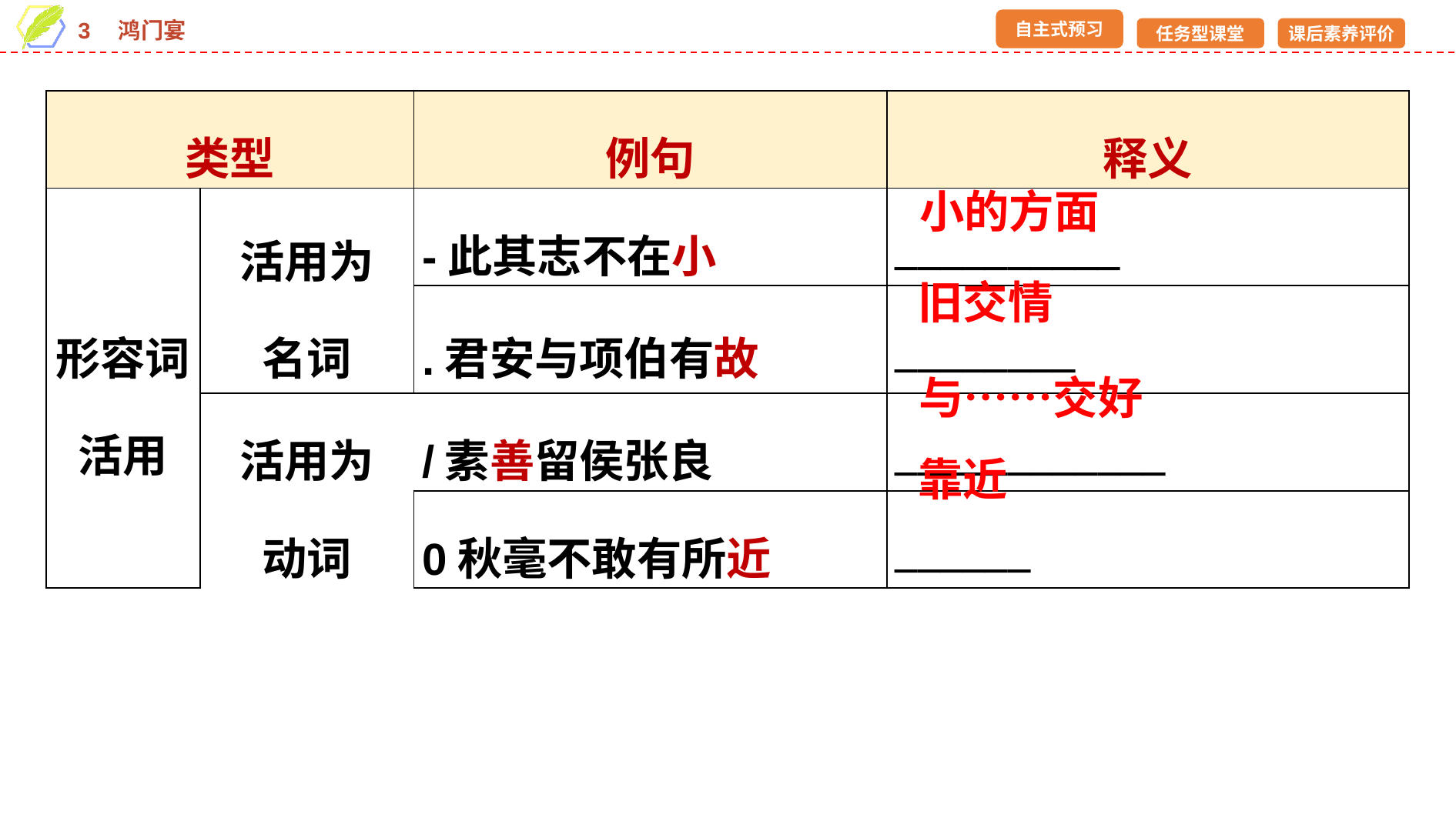

| 类型 |  | 例句 | 释义 |
| --- | --- | --- | --- |
| 形容词 活用 | 活用为 名词 | -此其志不在小 | \_\_\_\_\_\_\_\_\_\_ |
|  |  | .君安与项伯有故 | \_\_\_\_\_\_\_\_ |
|  | 活用为 动词 | /素善留侯张良 | \_\_\_\_\_\_\_\_\_\_\_\_ |
|  |  | 0秋毫不敢有所近 | \_\_\_\_\_\_ |
小的方面
旧交情
与……交好
靠近